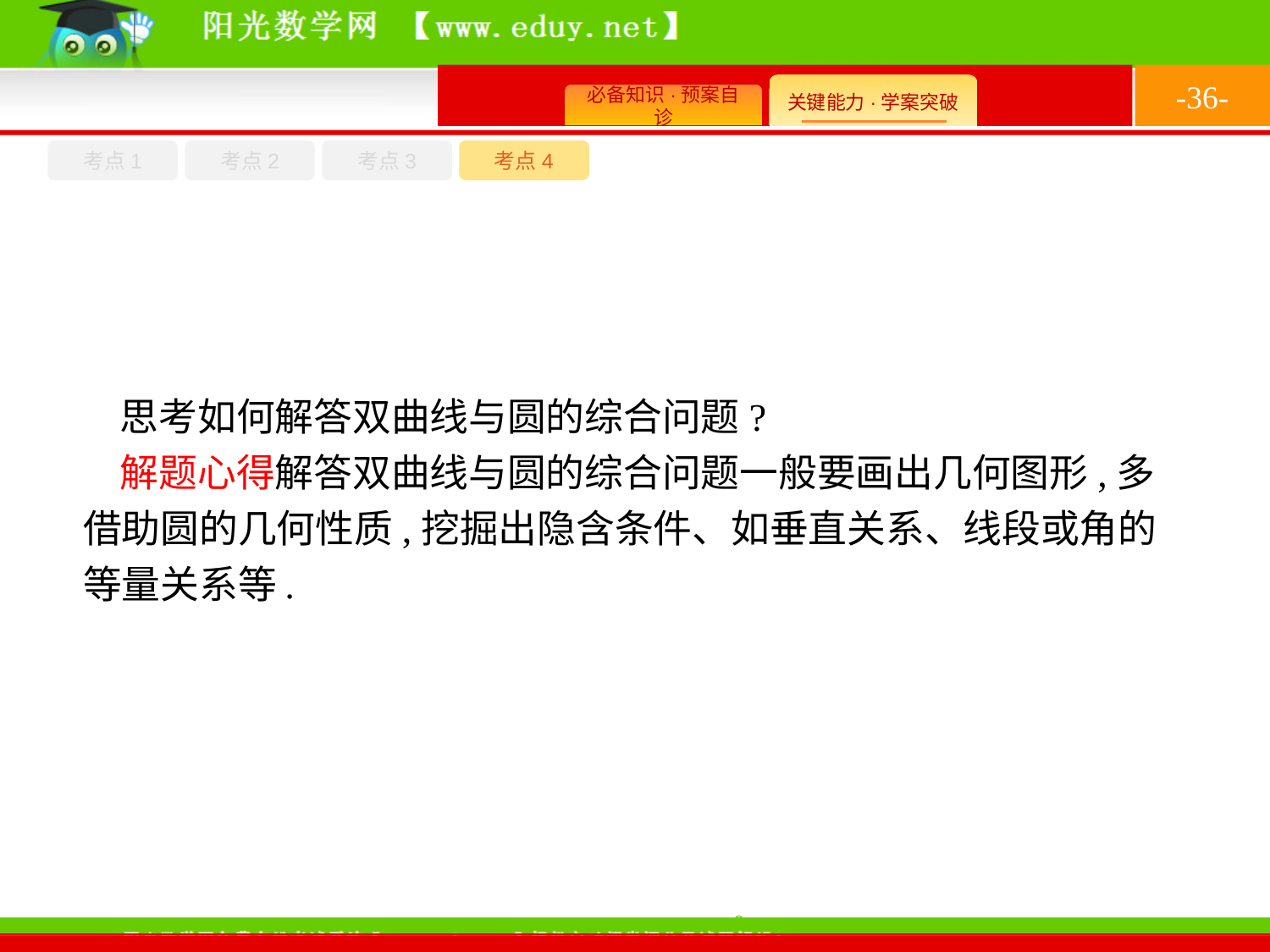

-36-
考点4
考点1
考点3
考点2
思考如何解答双曲线与圆的综合问题?
解题心得解答双曲线与圆的综合问题一般要画出几何图形,多借助圆的几何性质,挖掘出隐含条件、如垂直关系、线段或角的等量关系等.